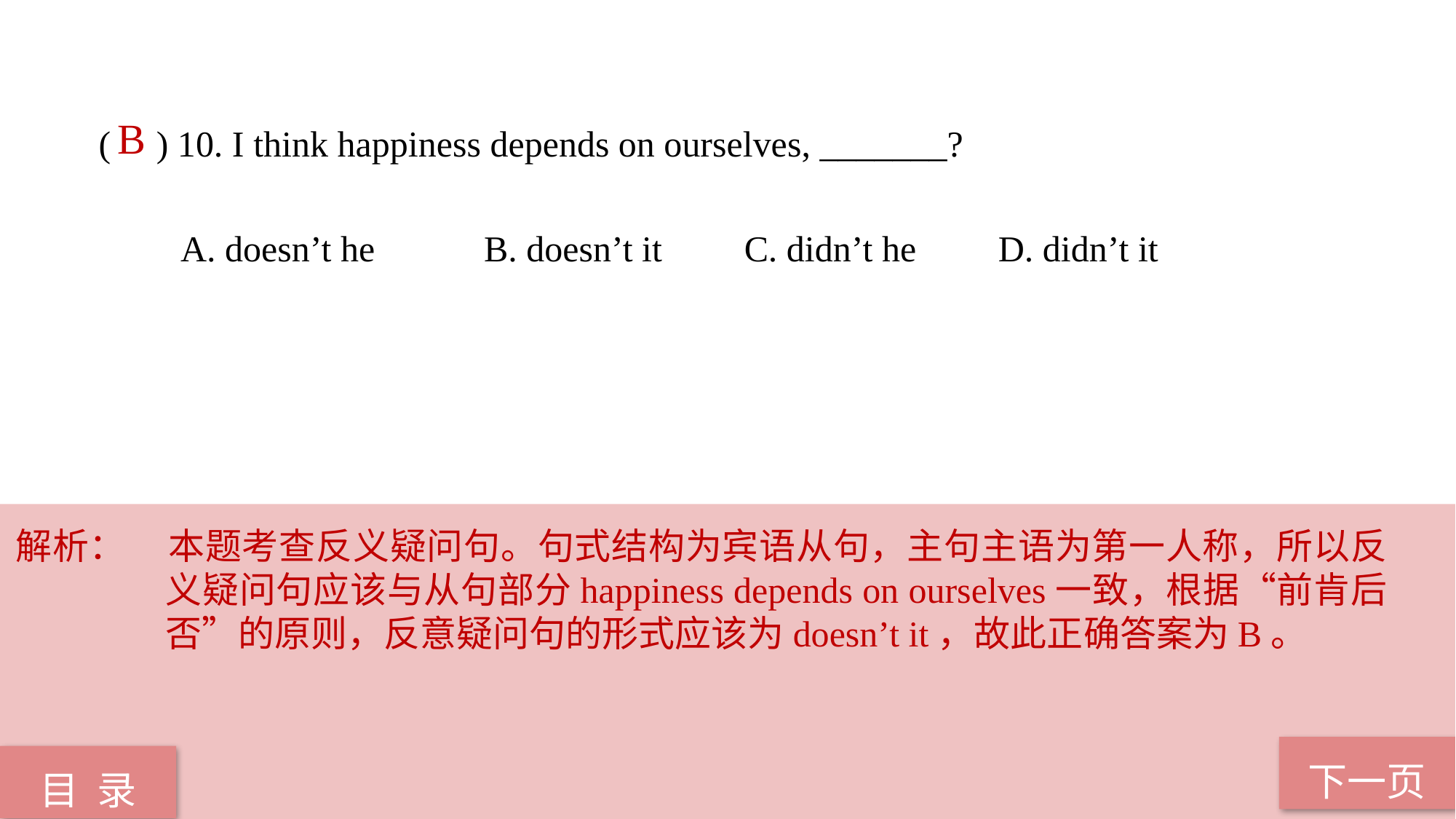

B
(     ) 10. I think happiness depends on ourselves, _______?

         A. doesn’t he            B. doesn’t it         C. didn’t he         D. didn’t it
解析：	本题考查反义疑问句。句式结构为宾语从句，主句主语为第一人称，所以反义疑问句应该与从句部分happiness depends on ourselves一致，根据“前肯后否”的原则，反意疑问句的形式应该为doesn’t it，故此正确答案为B。
下一页